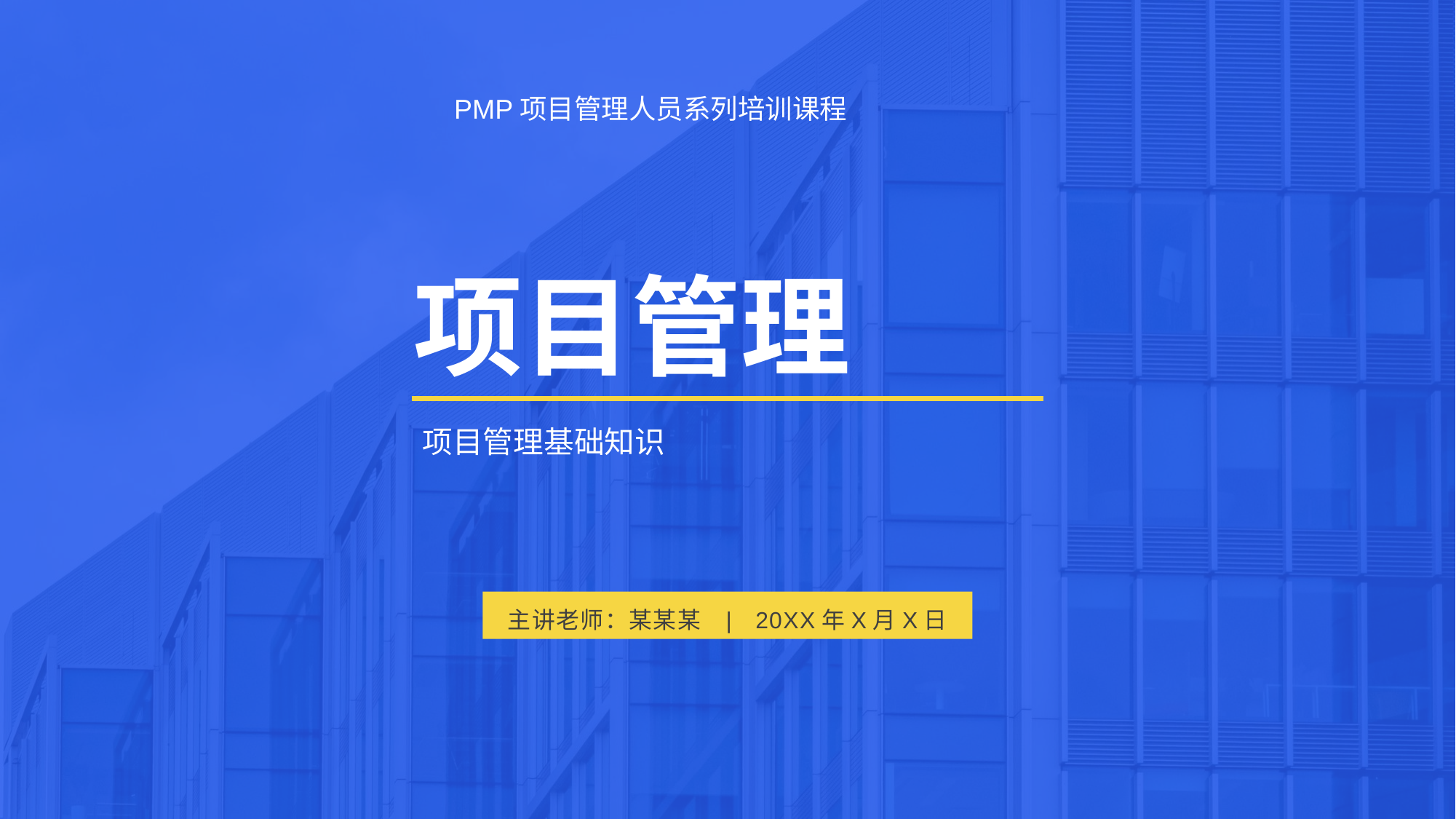

PMP项目管理人员系列培训课程
项目管理

项目管理基础知识
主讲老师：某某某   |   20XX年X月X日